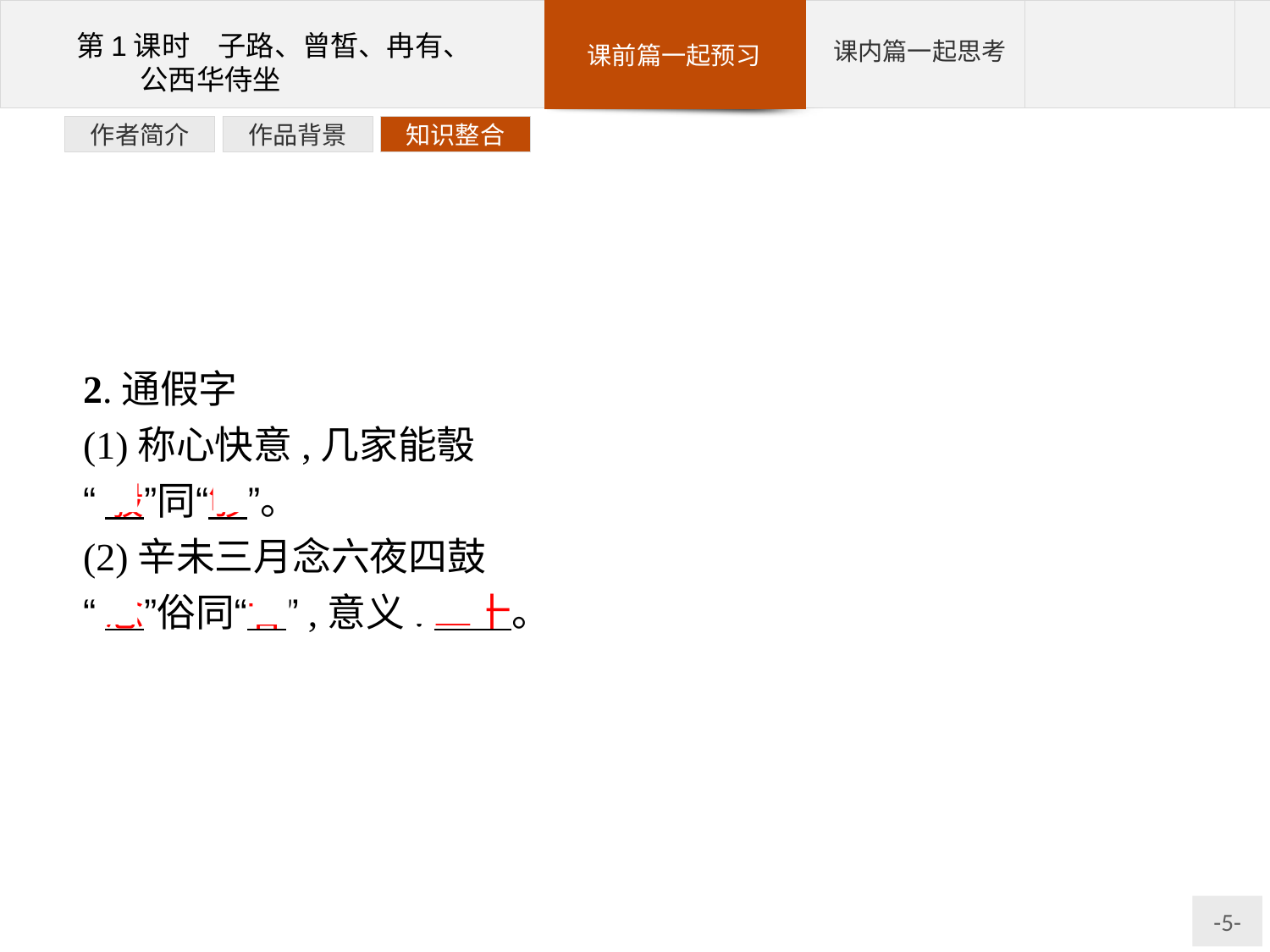

知识整合
作品背景
作者简介
2.通假字
(1)称心快意,几家能彀
“彀”同“够”。
(2)辛未三月念六夜四鼓
“念”俗同“廿”,意义:二十。